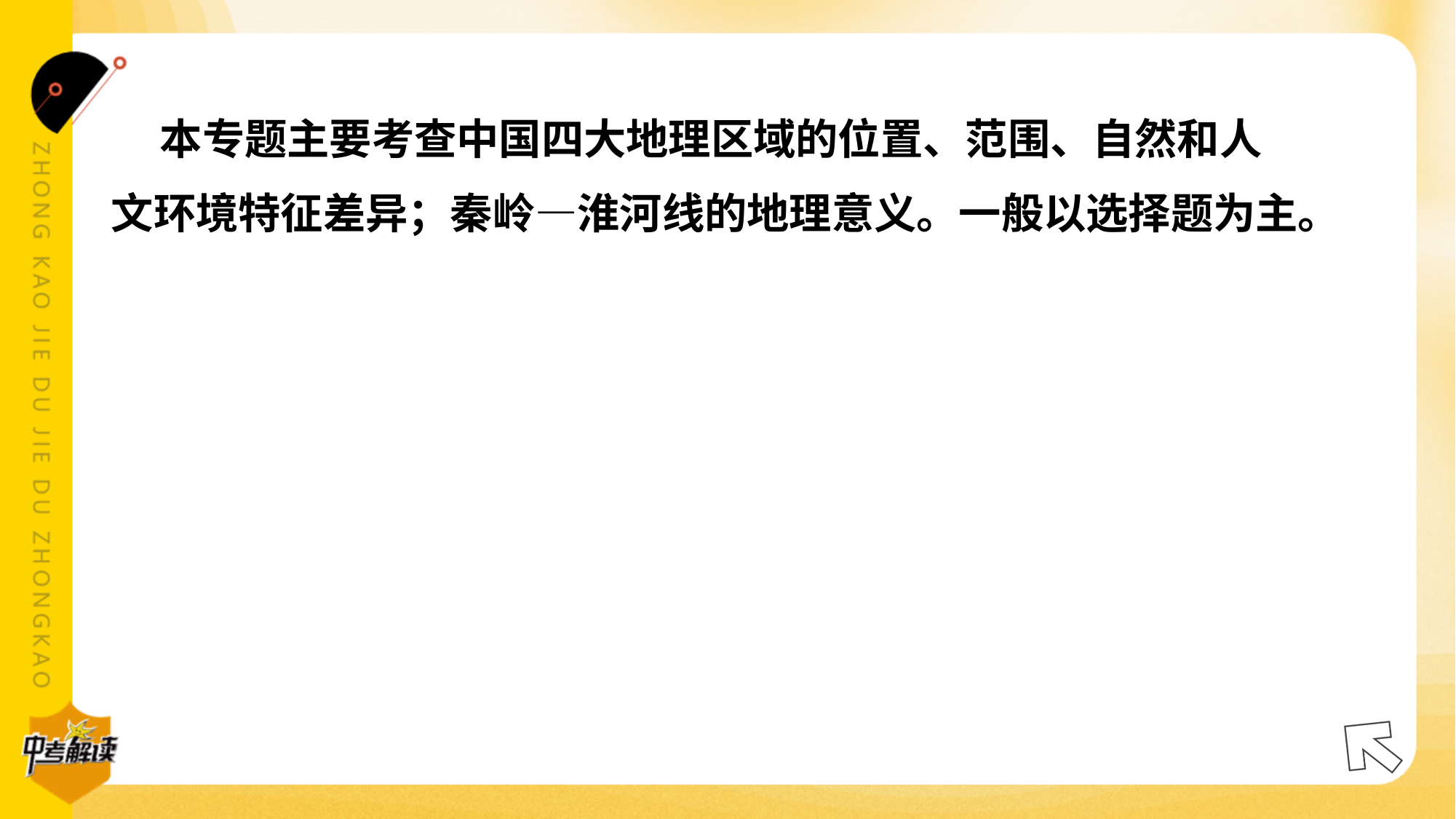

本专题主要考查中国四大地理区域的位置、范围、自然和人
文环境特征差异；秦岭—淮河线的地理意义。一般以选择题为主。